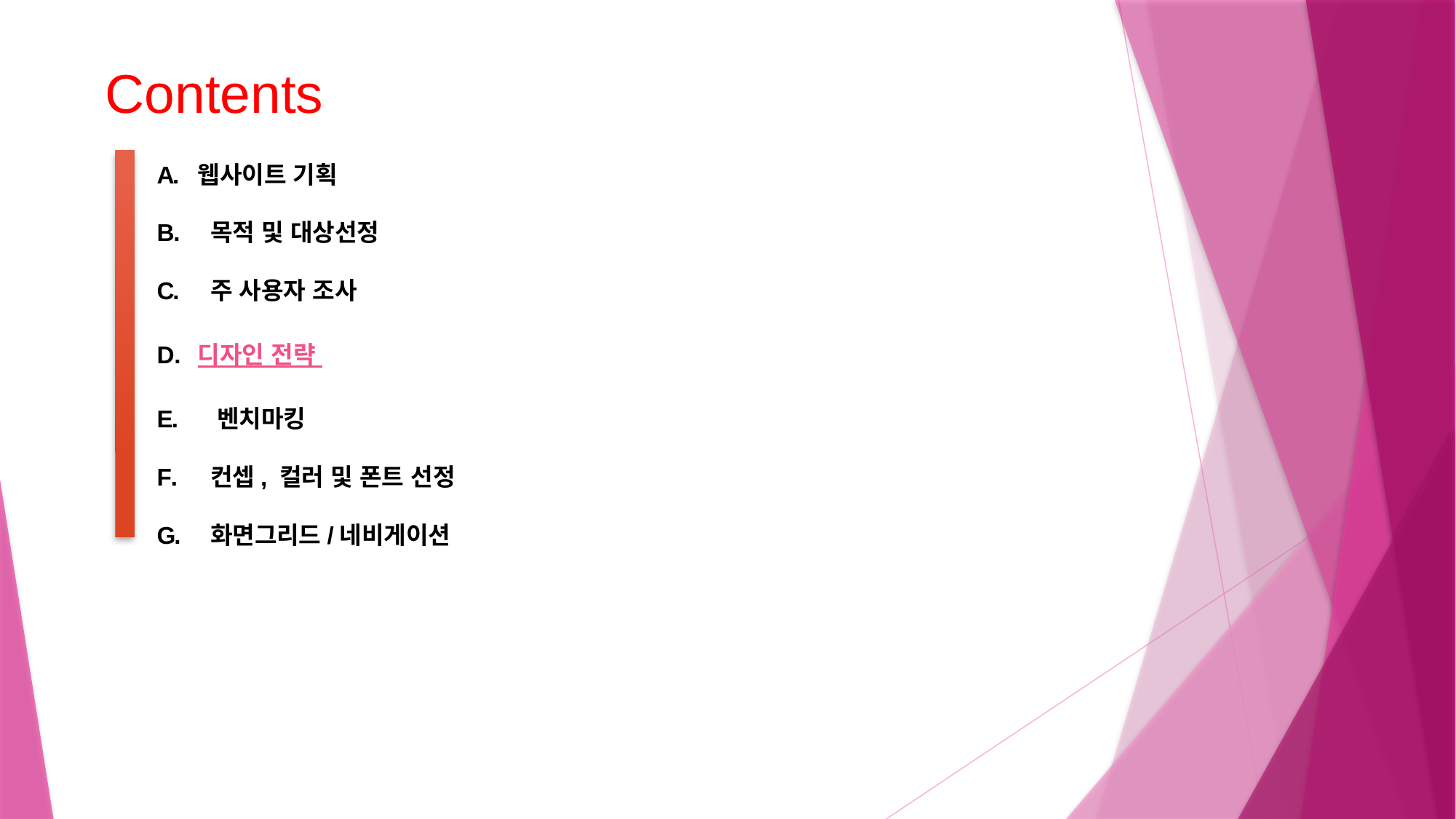

Contents
웹사이트 기획
 목적 및 대상선정
 주 사용자 조사
디자인 전략
  벤치마킹
 컨셉, 컬러 및 폰트 선정
 화면그리드/네비게이션